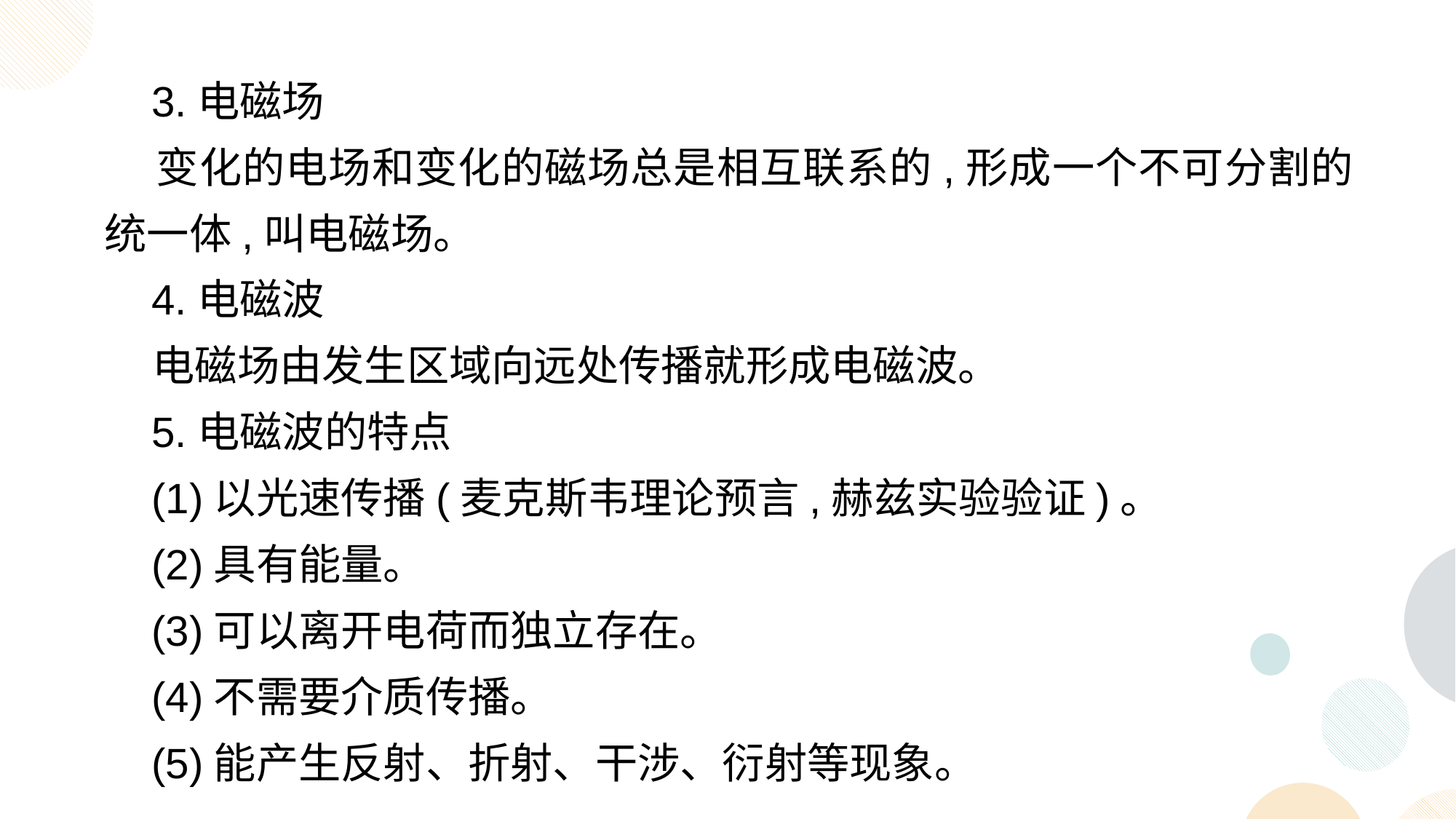

3.电磁场
    变化的电场和变化的磁场总是相互联系的,形成一个不可分割的统一体,叫电磁场。
    4.电磁波
    电磁场由发生区域向远处传播就形成电磁波。
    5.电磁波的特点
    (1)以光速传播(麦克斯韦理论预言,赫兹实验验证)。
    (2)具有能量。
    (3)可以离开电荷而独立存在。
    (4)不需要介质传播。
    (5)能产生反射、折射、干涉、衍射等现象。